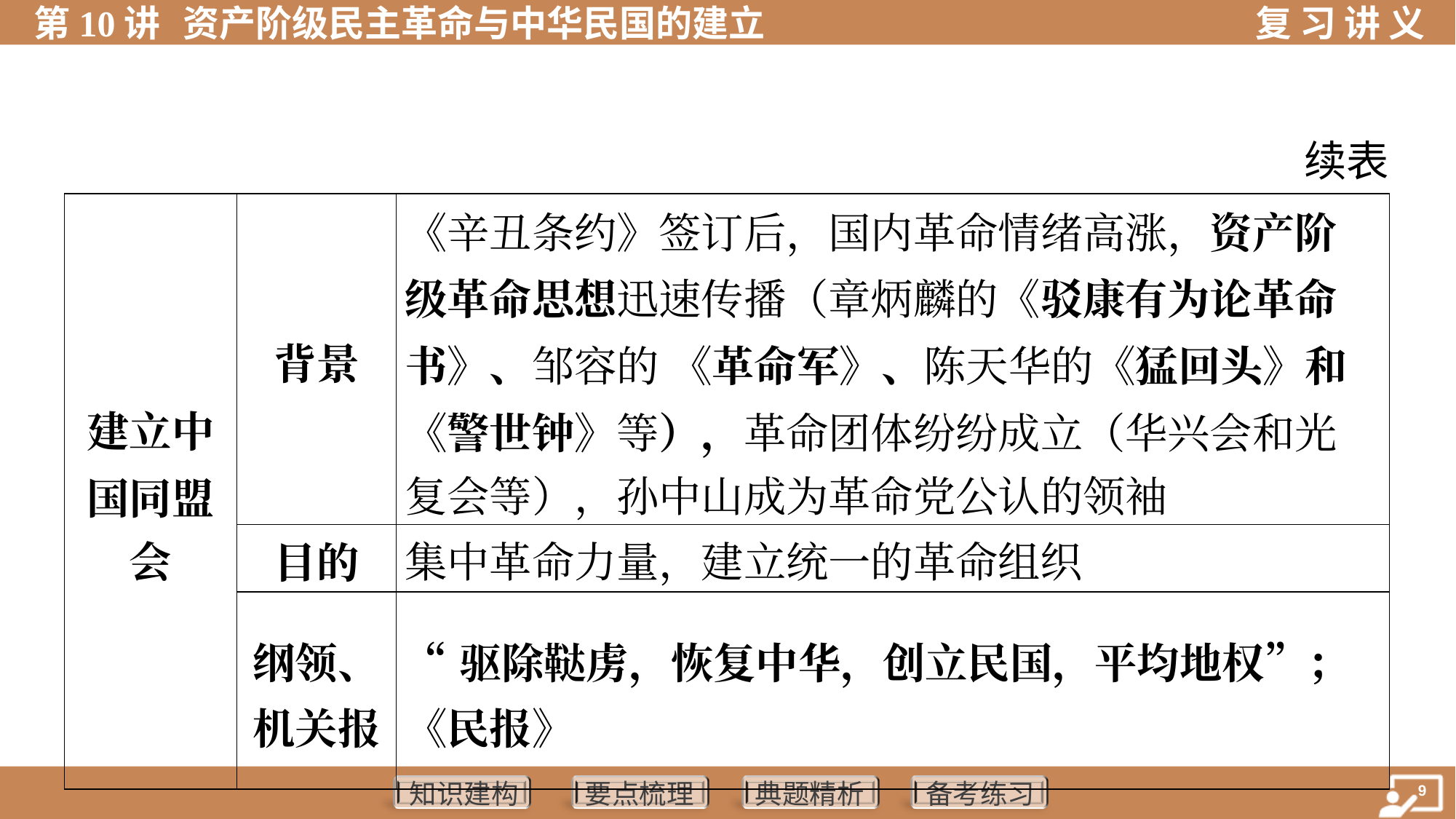

续表
| 建立中 国同盟 会 | 背景 | 《辛丑条约》签订后，国内革命情绪高涨，资产阶 级革命思想迅速传播（章炳麟的《驳康有为论革命 书》、邹容的 《革命军》、陈天华的《猛回头》和 《警世钟》等），革命团体纷纷成立（华兴会和光 复会等），孙中山成为革命党公认的领袖 |
| --- | --- | --- |
|  | 目的 | 集中革命力量，建立统一的革命组织 |
|  | 纲领、 机关报 | “驱除鞑虏，恢复中华，创立民国，平均地权”； 《民报》 |